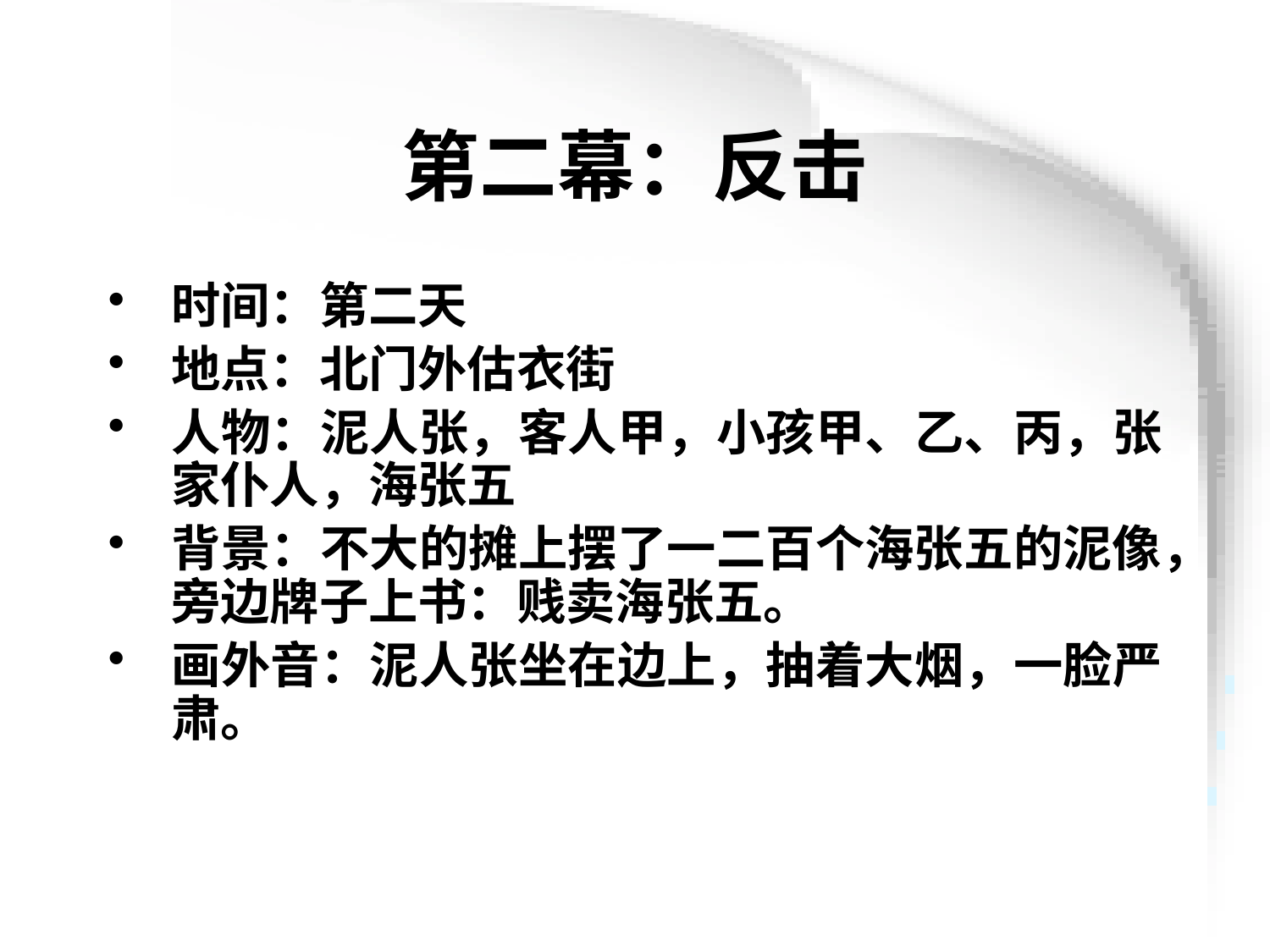

# 第二幕：反击
时间：第二天
地点：北门外估衣街
人物：泥人张，客人甲，小孩甲、乙、丙，张家仆人，海张五
背景：不大的摊上摆了一二百个海张五的泥像，旁边牌子上书：贱卖海张五。
画外音：泥人张坐在边上，抽着大烟，一脸严肃。